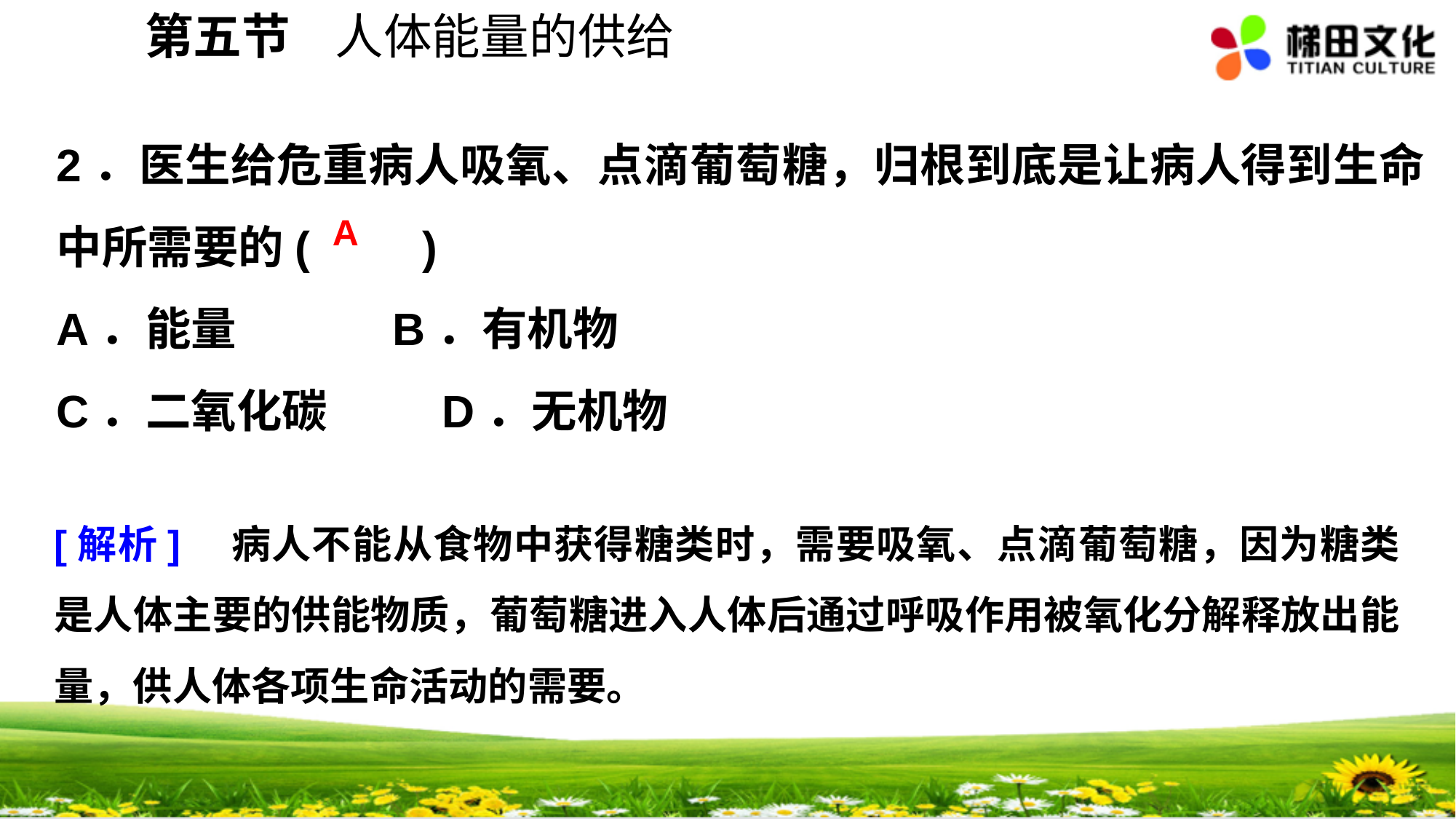

第五节    人体能量的供给
2．医生给危重病人吸氧、点滴葡萄糖，归根到底是让病人得到生命中所需要的(　　)
A．能量              B．有机物
C．二氧化碳          D．无机物
A
[解析]　病人不能从食物中获得糖类时，需要吸氧、点滴葡萄糖，因为糖类是人体主要的供能物质，葡萄糖进入人体后通过呼吸作用被氧化分解释放出能量，供人体各项生命活动的需要。